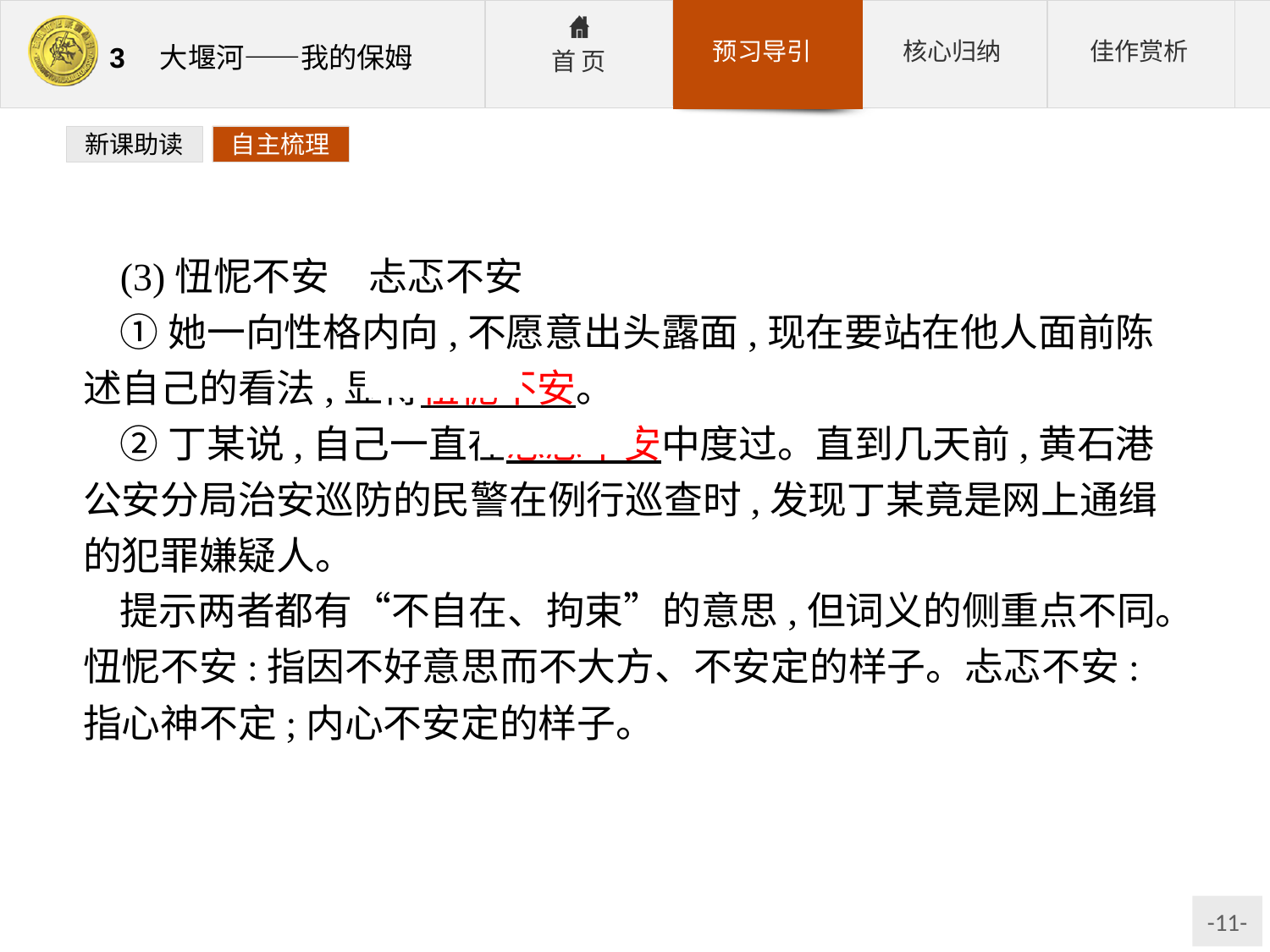

新课助读
自主梳理
(3)忸怩不安　忐忑不安
①她一向性格内向,不愿意出头露面,现在要站在他人面前陈述自己的看法,显得忸怩不安。
②丁某说,自己一直在忐忑不安中度过。直到几天前,黄石港公安分局治安巡防的民警在例行巡查时,发现丁某竟是网上通缉的犯罪嫌疑人。
提示两者都有“不自在、拘束”的意思,但词义的侧重点不同。忸怩不安:指因不好意思而不大方、不安定的样子。忐忑不安:指心神不定;内心不安定的样子。